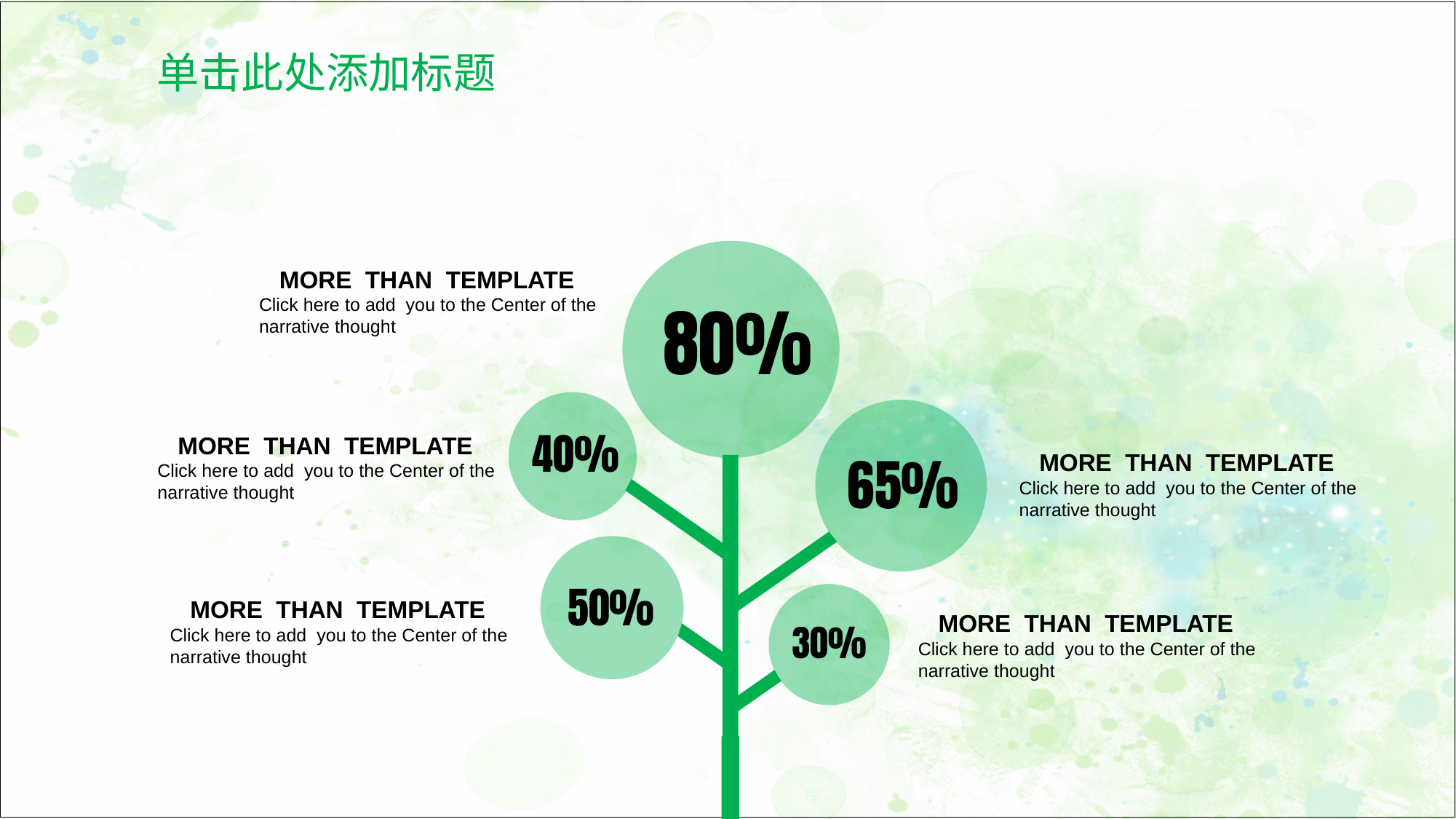

单击此处添加标题

   MORE  THAN  TEMPLATE
Click here to add  you to the Center of the
narrative thought

80%

40%
   MORE  THAN  TEMPLATE
Click here to add  you to the Center of the
narrative thought

   MORE  THAN  TEMPLATE
Click here to add  you to the Center of the
narrative thought

65%

50%

   MORE  THAN  TEMPLATE
Click here to add  you to the Center of the
narrative thought

   MORE  THAN  TEMPLATE
Click here to add  you to the Center of the
narrative thought

30%